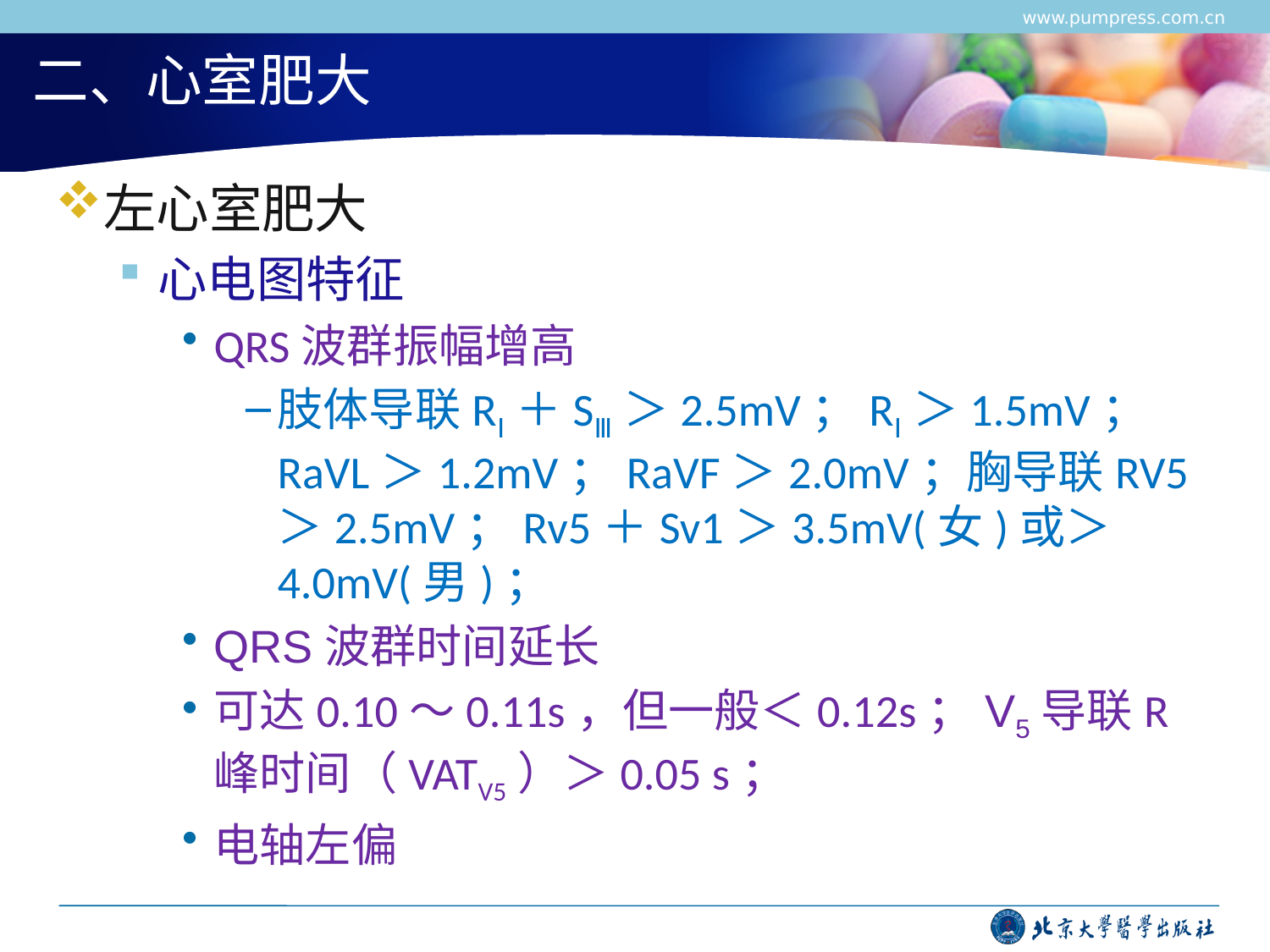

www.pumpress.com.cn
# 二、心室肥大
左心室肥大
心电图特征
QRS波群振幅增高
肢体导联RⅠ＋SⅢ＞2.5mV；RⅠ＞1.5mV；RaVL＞1.2mV；RaVF＞2.0mV；胸导联RV5＞2.5mV；Rv5＋Sv1＞3.5mV(女)或＞4.0mV(男)；
QRS波群时间延长
可达0.10～0.11s，但一般＜0.12s；V5导联R峰时间（VATV5）＞0.05 s；
电轴左偏